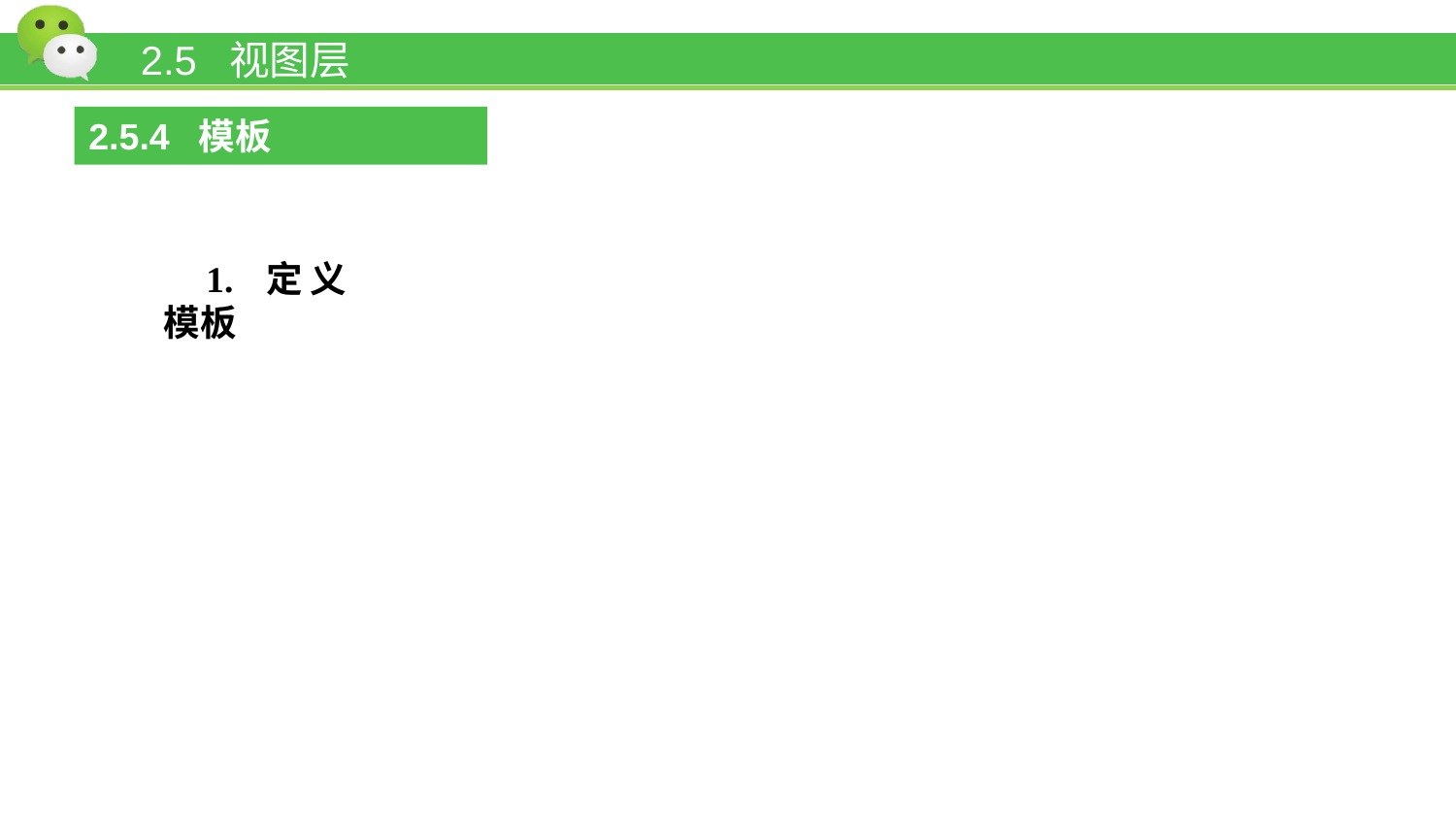

# 2.5  视图层
2.5.4  模板
1. 定义模板